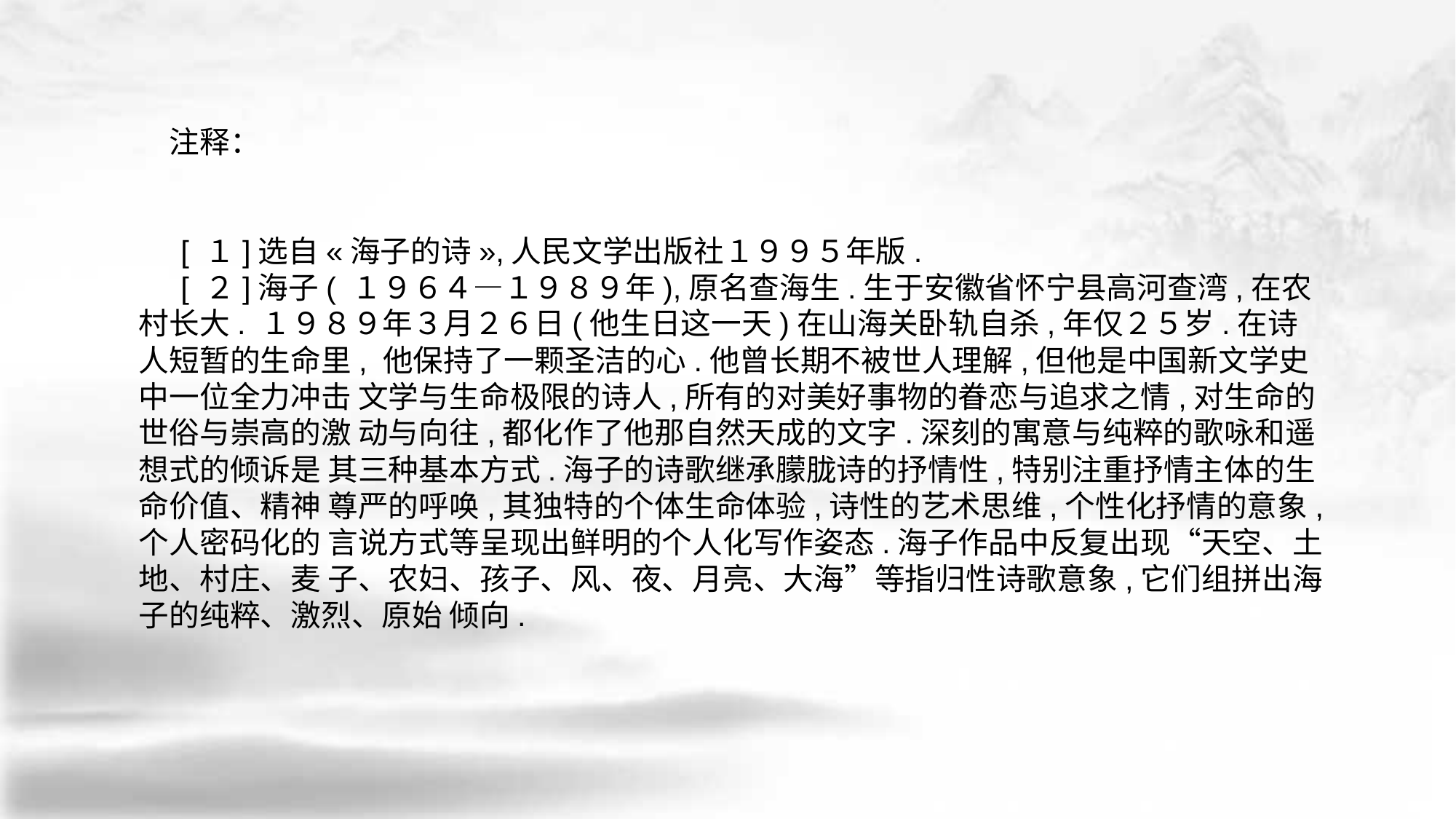

注释：

     [ １]选自«海子的诗»,人民文学出版社１９９５年版.
     [ ２]海子( １９６４—１９８９年),原名查海生.生于安徽省怀宁县高河查湾,在农村长大. １９８９年３月２６日(他生日这一天)在山海关卧轨自杀,年仅２５岁.在诗人短暂的生命里, 他保持了一颗圣洁的心.他曾长期不被世人理解,但他是中国新文学史中一位全力冲击 文学与生命极限的诗人,所有的对美好事物的眷恋与追求之情,对生命的世俗与崇高的激 动与向往,都化作了他那自然天成的文字.深刻的寓意与纯粹的歌咏和遥想式的倾诉是 其三种基本方式.海子的诗歌继承朦胧诗的抒情性,特别注重抒情主体的生命价值、精神 尊严的呼唤,其独特的个体生命体验,诗性的艺术思维,个性化抒情的意象,个人密码化的 言说方式等呈现出鲜明的个人化写作姿态.海子作品中反复出现“天空、土地、村庄、麦 子、农妇、孩子、风、夜、月亮、大海”等指归性诗歌意象,它们组拼出海子的纯粹、激烈、原始 倾向.